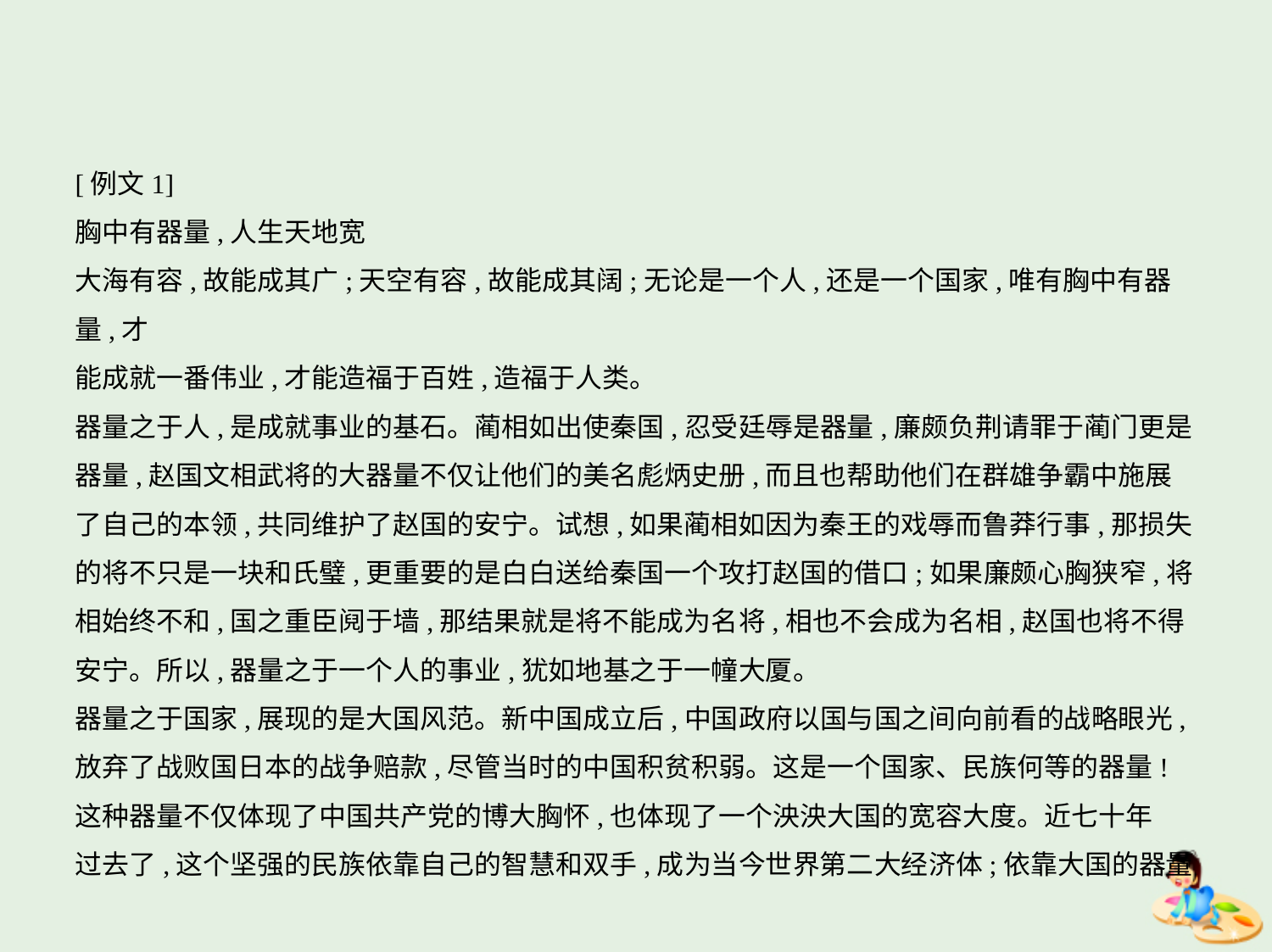

[例文1]
胸中有器量,人生天地宽
大海有容,故能成其广;天空有容,故能成其阔;无论是一个人,还是一个国家,唯有胸中有器量,才
能成就一番伟业,才能造福于百姓,造福于人类。
器量之于人,是成就事业的基石。蔺相如出使秦国,忍受廷辱是器量,廉颇负荆请罪于蔺门更是
器量,赵国文相武将的大器量不仅让他们的美名彪炳史册,而且也帮助他们在群雄争霸中施展
了自己的本领,共同维护了赵国的安宁。试想,如果蔺相如因为秦王的戏辱而鲁莽行事,那损失
的将不只是一块和氏璧,更重要的是白白送给秦国一个攻打赵国的借口;如果廉颇心胸狭窄,将
相始终不和,国之重臣阋于墙,那结果就是将不能成为名将,相也不会成为名相,赵国也将不得
安宁。所以,器量之于一个人的事业,犹如地基之于一幢大厦。
器量之于国家,展现的是大国风范。新中国成立后,中国政府以国与国之间向前看的战略眼光,
放弃了战败国日本的战争赔款,尽管当时的中国积贫积弱。这是一个国家、民族何等的器量!
这种器量不仅体现了中国共产党的博大胸怀,也体现了一个泱泱大国的宽容大度。近七十年
过去了,这个坚强的民族依靠自己的智慧和双手,成为当今世界第二大经济体;依靠大国的器量